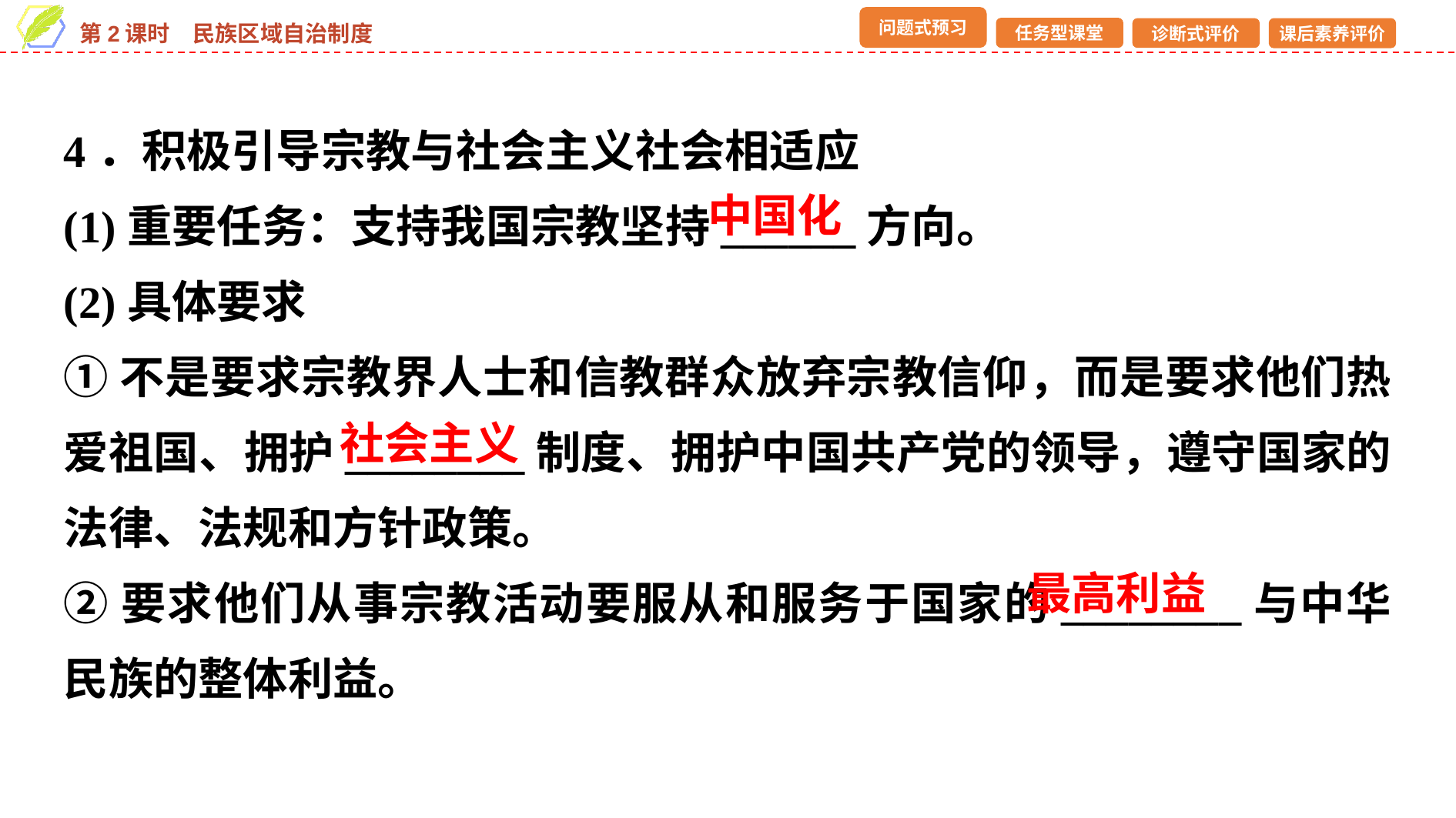

4．积极引导宗教与社会主义社会相适应
(1)重要任务：支持我国宗教坚持______方向。
(2)具体要求
①不是要求宗教界人士和信教群众放弃宗教信仰，而是要求他们热爱祖国、拥护________制度、拥护中国共产党的领导，遵守国家的法律、法规和方针政策。
②要求他们从事宗教活动要服从和服务于国家的________与中华民族的整体利益。
中国化
社会主义
最高利益